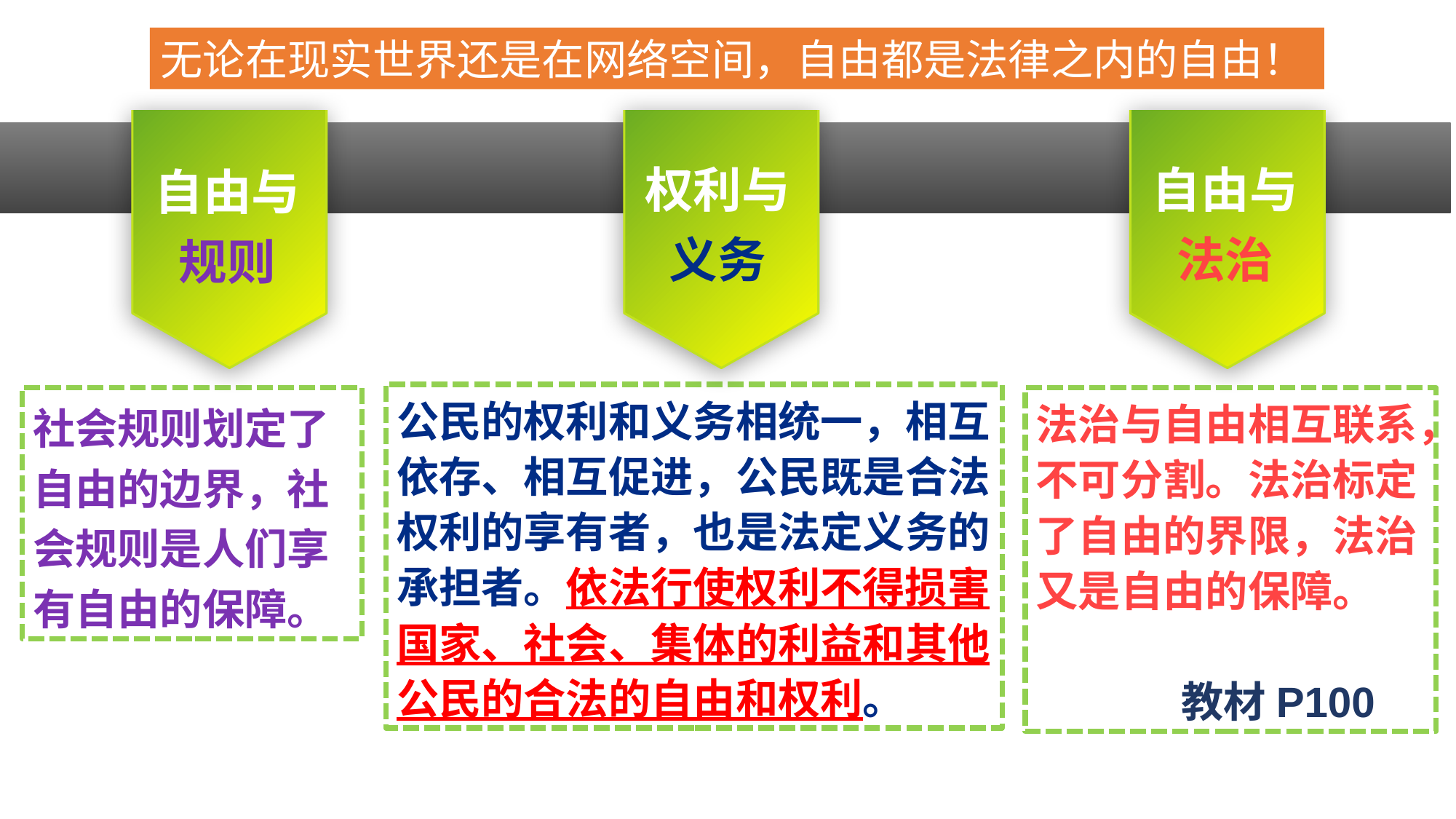

无论在现实世界还是在网络空间，自由都是法律之内的自由！

权利与义务
自由与法治
自由与规则
公民的权利和义务相统一，相互依存、相互促进，公民既是合法权利的享有者，也是法定义务的承担者。依法行使权利不得损害国家、社会、集体的利益和其他公民的合法的自由和权利。
社会规则划定了自由的边界，社会规则是人们享有自由的保障。
法治与自由相互联系，不可分割。法治标定了自由的界限，法治又是自由的保障。
              教材P100